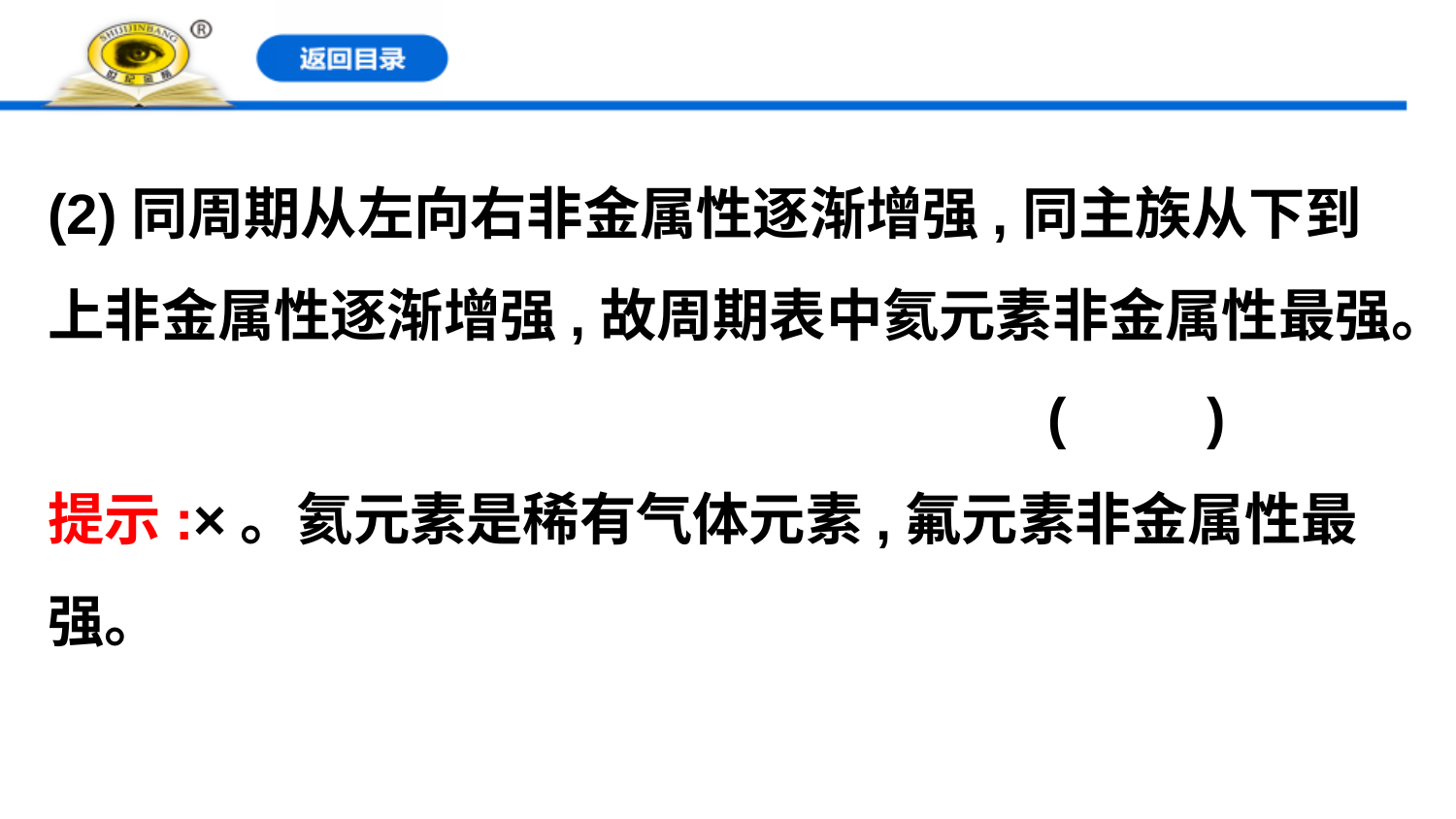

(2)同周期从左向右非金属性逐渐增强,同主族从下到上非金属性逐渐增强,故周期表中氦元素非金属性最强。
						        (　　)
提示:×。氦元素是稀有气体元素,氟元素非金属性最强。